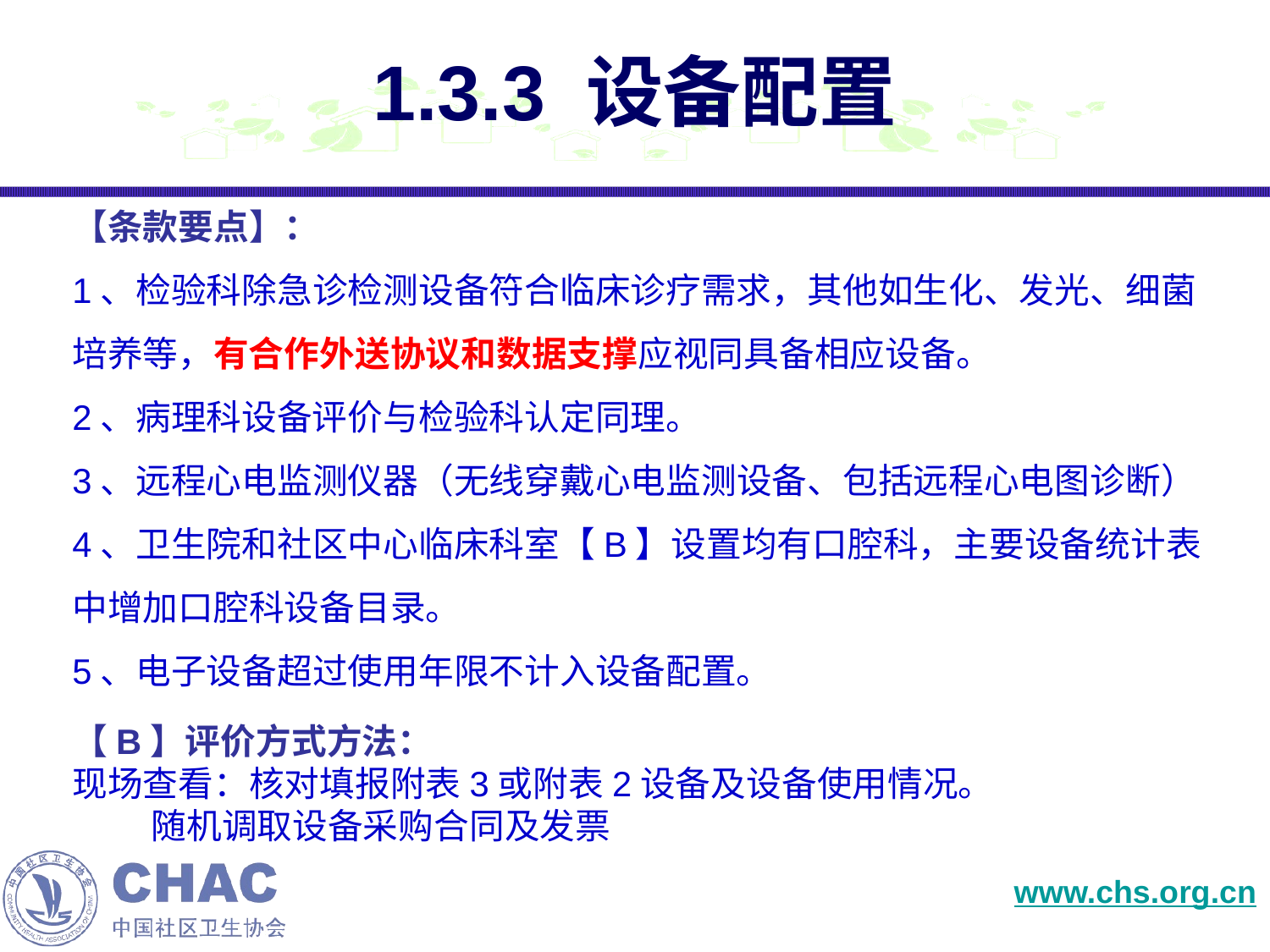

# 1.3.3 设备配置
【条款要点】：
1、检验科除急诊检测设备符合临床诊疗需求，其他如生化、发光、细菌培养等，有合作外送协议和数据支撑应视同具备相应设备。
2、病理科设备评价与检验科认定同理。
3、远程心电监测仪器（无线穿戴心电监测设备、包括远程心电图诊断）
4、卫生院和社区中心临床科室【B】设置均有口腔科，主要设备统计表中增加口腔科设备目录。
5、电子设备超过使用年限不计入设备配置。
【B】评价方式方法：
现场查看：核对填报附表3或附表2设备及设备使用情况。
         随机调取设备采购合同及发票